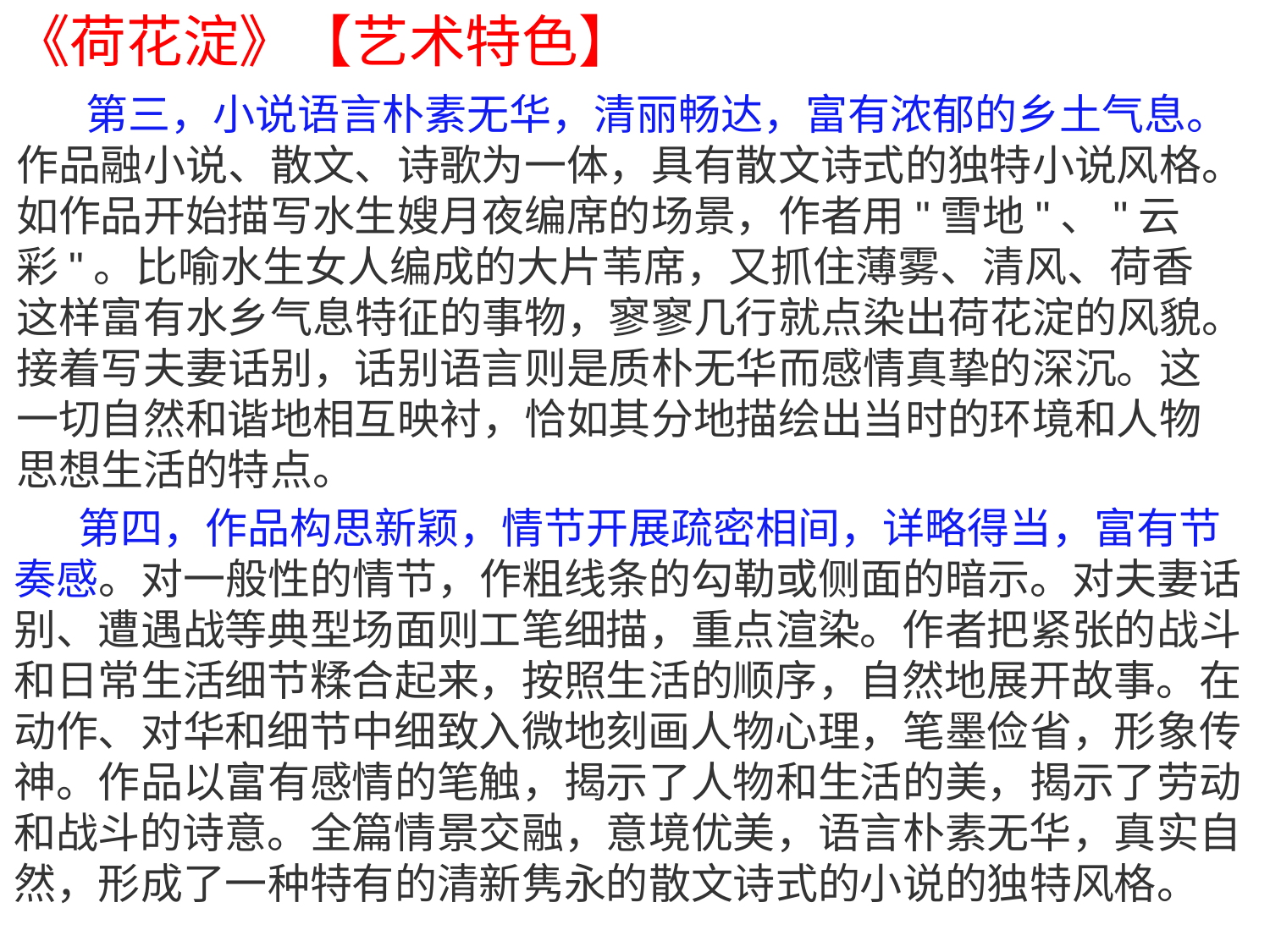

《荷花淀》【艺术特色】
        第三，小说语言朴素无华，清丽畅达，富有浓郁的乡土气息。作品融小说、散文、诗歌为一体，具有散文诗式的独特小说风格。如作品开始描写水生嫂月夜编席的场景，作者用"雪地"、"云彩"。比喻水生女人编成的大片苇席，又抓住薄雾、清风、荷香这样富有水乡气息特征的事物，寥寥几行就点染出荷花淀的风貌。接着写夫妻话别，话别语言则是质朴无华而感情真挚的深沉。这一切自然和谐地相互映衬，恰如其分地描绘出当时的环境和人物思想生活的特点。
        第四，作品构思新颖，情节开展疏密相间，详略得当，富有节奏感。对一般性的情节，作粗线条的勾勒或侧面的暗示。对夫妻话别、遭遇战等典型场面则工笔细描，重点渲染。作者把紧张的战斗和日常生活细节糅合起来，按照生活的顺序，自然地展开故事。在动作、对华和细节中细致入微地刻画人物心理，笔墨俭省，形象传神。作品以富有感情的笔触，揭示了人物和生活的美，揭示了劳动和战斗的诗意。全篇情景交融，意境优美，语言朴素无华，真实自然，形成了一种特有的清新隽永的散文诗式的小说的独特风格。